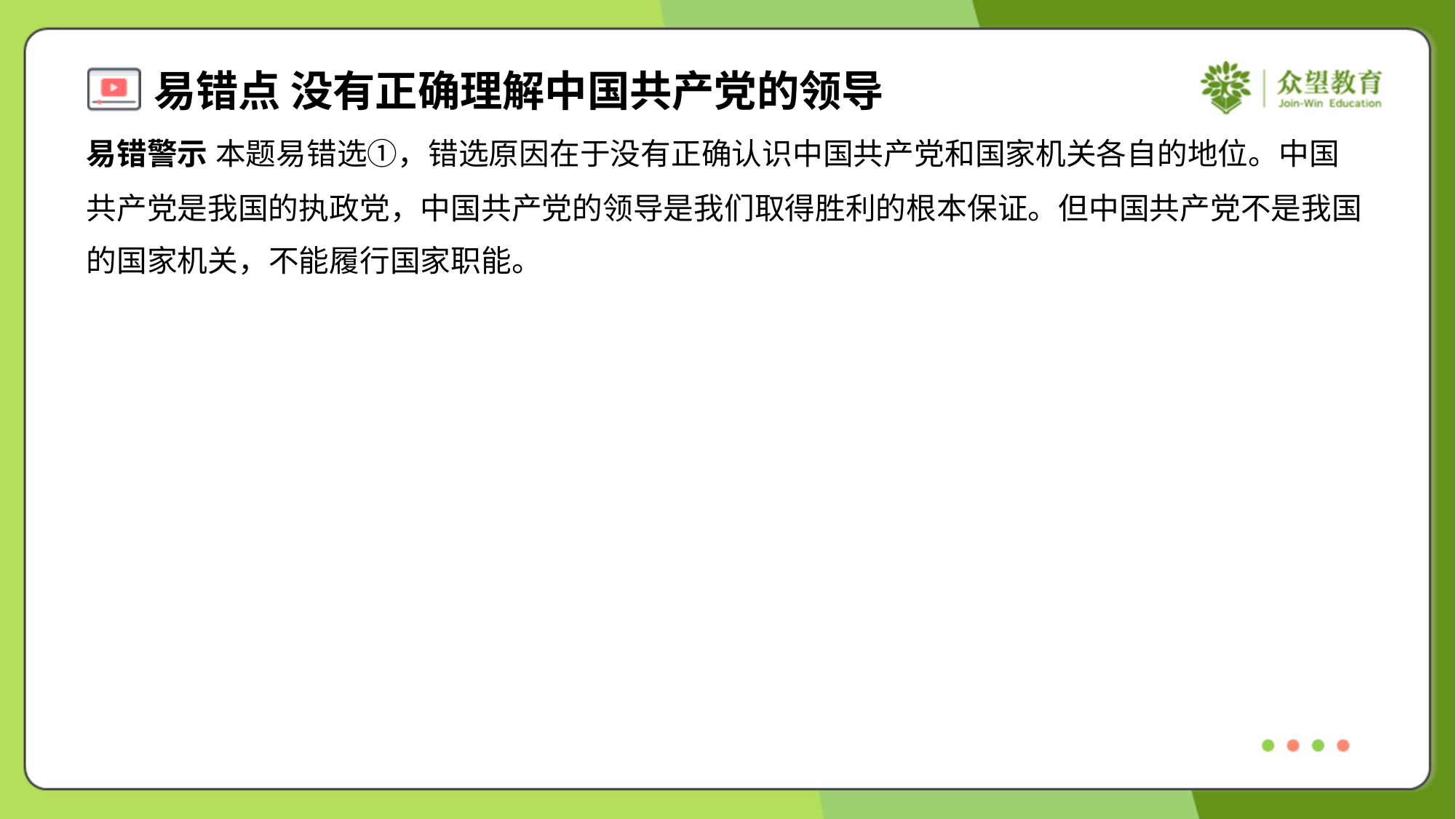

易错警示 本题易错选①，错选原因在于没有正确认识中国共产党和国家机关各自的地位。中国
共产党是我国的执政党，中国共产党的领导是我们取得胜利的根本保证。但中国共产党不是我国
的国家机关，不能履行国家职能。